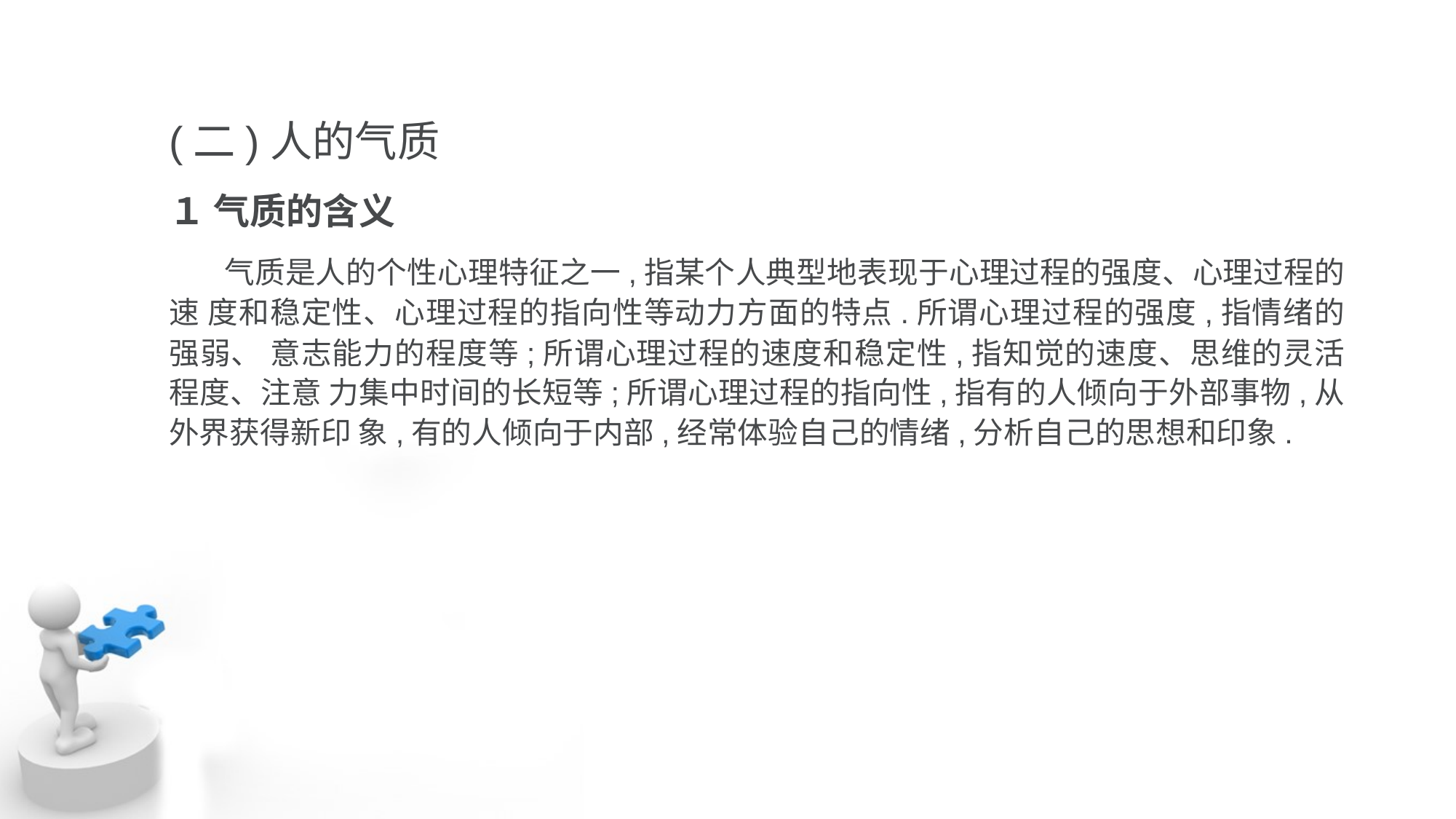

(二)人的气质
１ 气质的含义
       气质是人的个性心理特征之一,指某个人典型地表现于心理过程的强度、心理过程的速 度和稳定性、心理过程的指向性等动力方面的特点.所谓心理过程的强度,指情绪的强弱、 意志能力的程度等;所谓心理过程的速度和稳定性,指知觉的速度、思维的灵活程度、注意 力集中时间的长短等;所谓心理过程的指向性,指有的人倾向于外部事物,从外界获得新印 象,有的人倾向于内部,经常体验自己的情绪,分析自己的思想和印象.